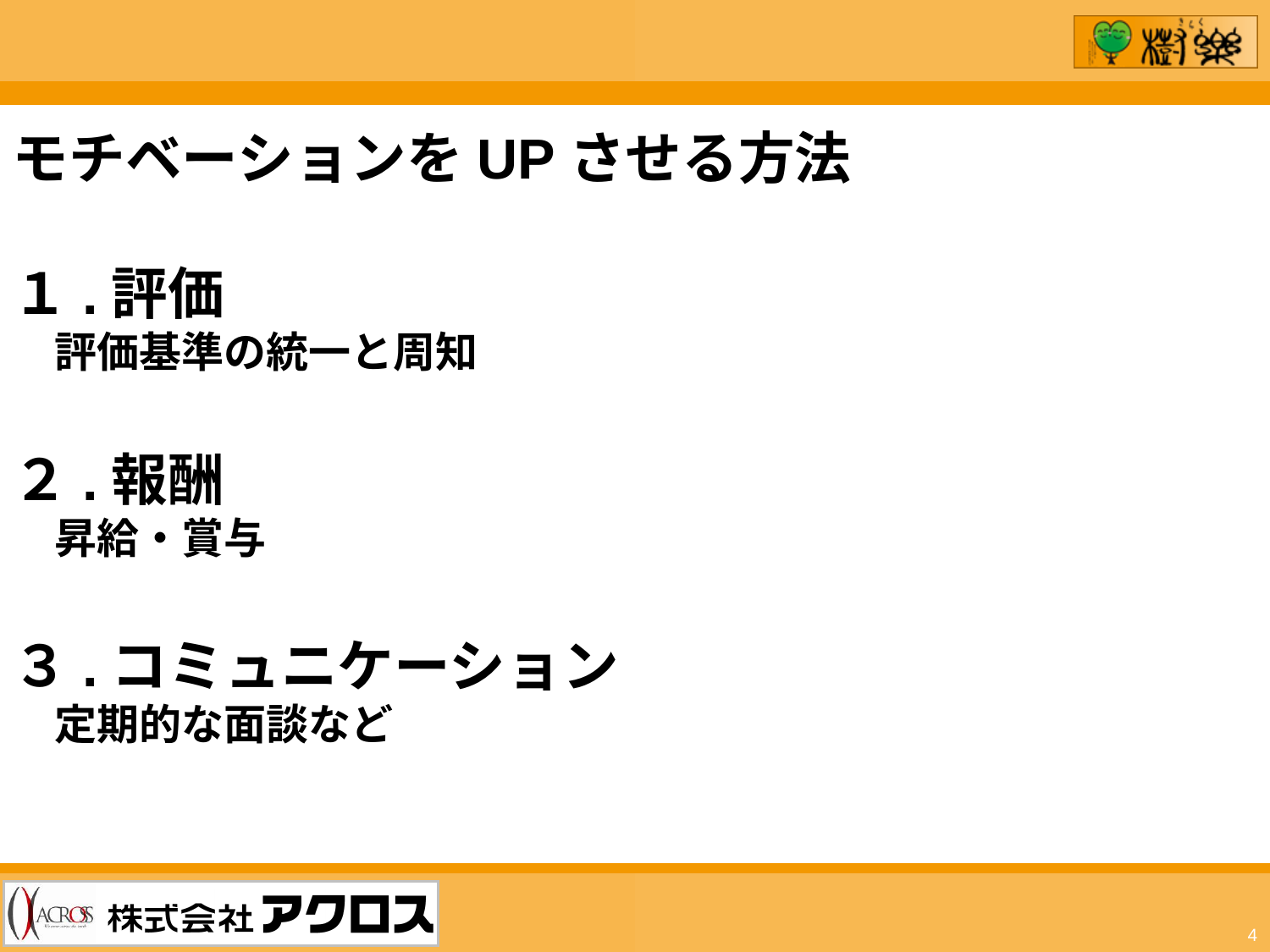

モチベーションをUPさせる方法

１.評価
　評価基準の統一と周知

２.報酬
　昇給・賞与

３.コミュニケーション
　定期的な面談など

4